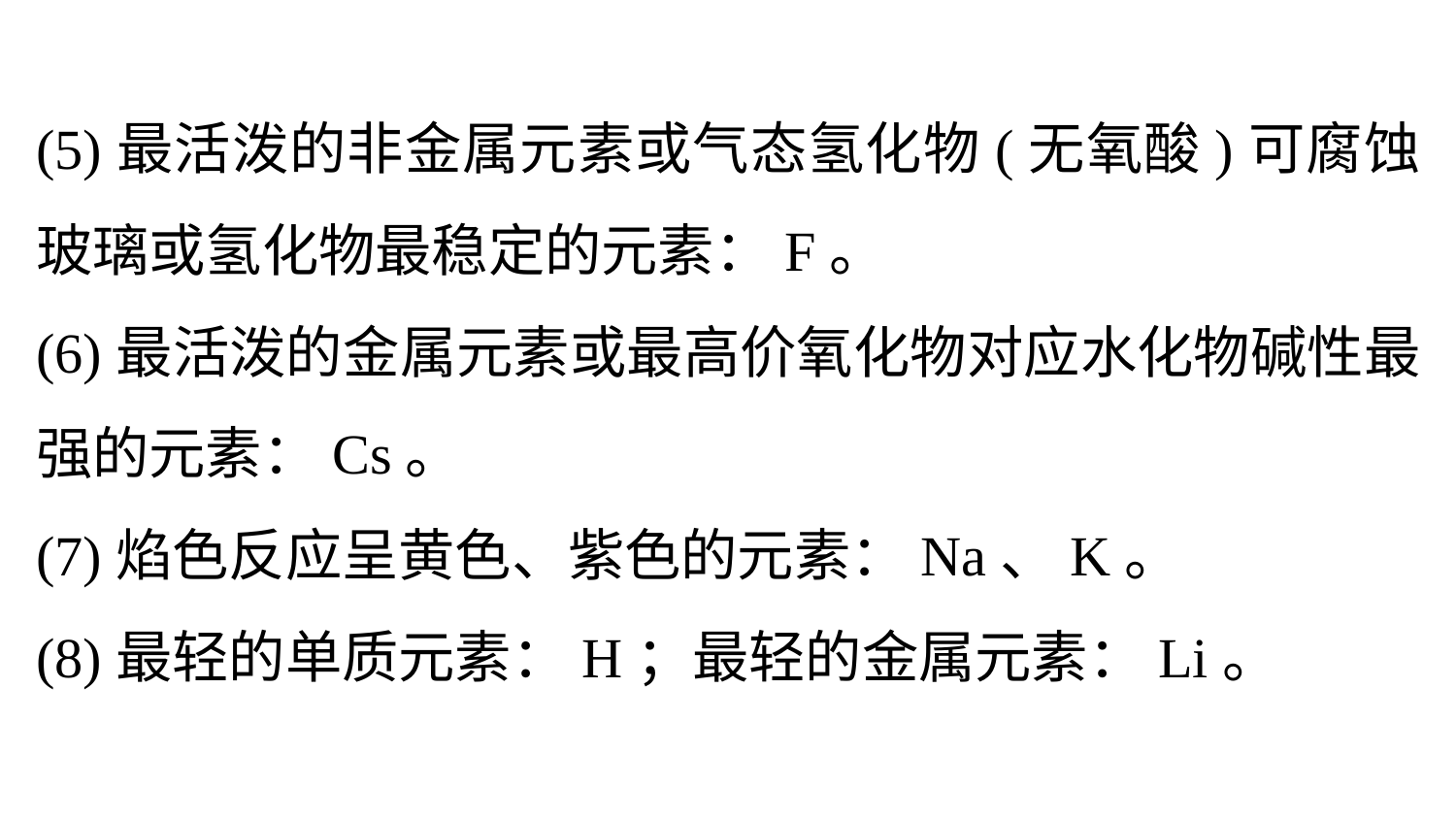

(5)最活泼的非金属元素或气态氢化物(无氧酸)可腐蚀玻璃或氢化物最稳定的元素：F。
(6)最活泼的金属元素或最高价氧化物对应水化物碱性最强的元素：Cs。
(7)焰色反应呈黄色、紫色的元素：Na、K。
(8)最轻的单质元素：H；最轻的金属元素：Li。